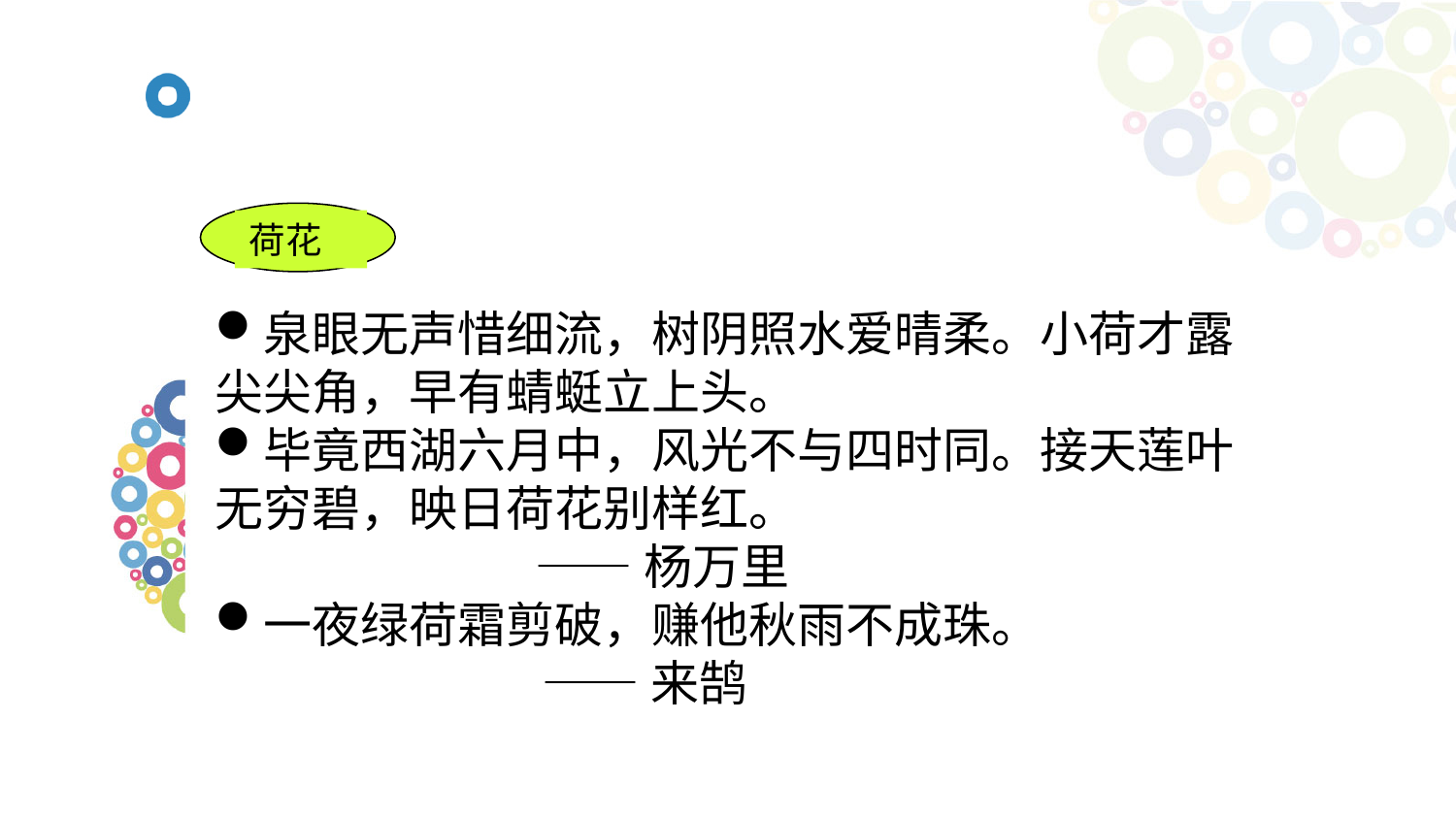

荷花

泉眼无声惜细流，树阴照水爱晴柔。小荷才露尖尖角，早有蜻蜓立上头。
毕竟西湖六月中，风光不与四时同。接天莲叶无穷碧，映日荷花别样红。
                                            ——杨万里
一夜绿荷霜剪破，赚他秋雨不成珠。
                                             ——来鹄